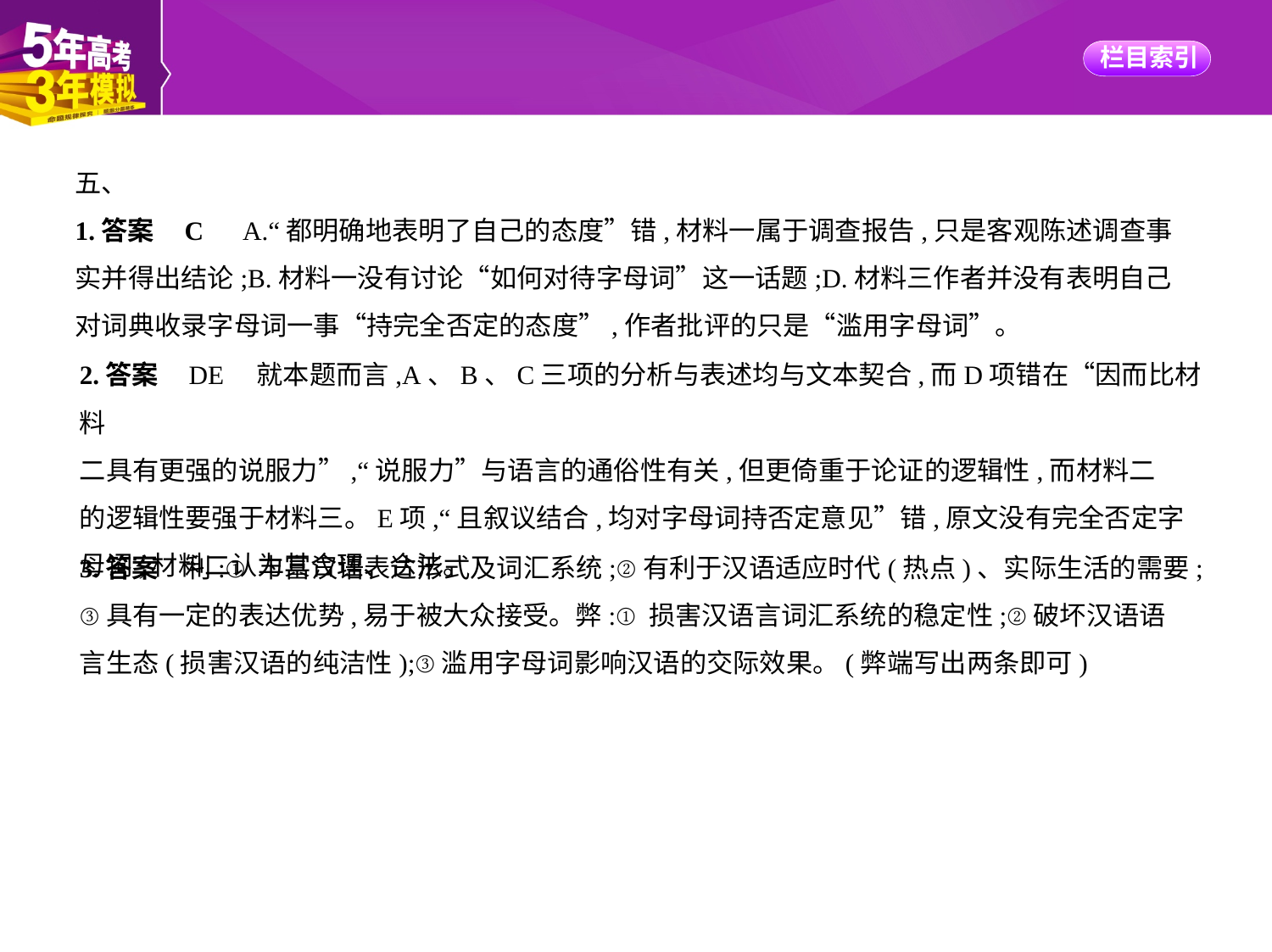

五、
1.答案    C　A.“都明确地表明了自己的态度”错,材料一属于调查报告,只是客观陈述调查事
实并得出结论;B.材料一没有讨论“如何对待字母词”这一话题;D.材料三作者并没有表明自己
对词典收录字母词一事“持完全否定的态度”,作者批评的只是“滥用字母词”。
2.答案    DE　就本题而言,A、B、C三项的分析与表述均与文本契合,而D项错在“因而比材料
二具有更强的说服力”,“说服力”与语言的通俗性有关,但更倚重于论证的逻辑性,而材料二
的逻辑性要强于材料三。E项,“且叙议结合,均对字母词持否定意见”错,原文没有完全否定字
母词,材料二认为其合理、合法。
3.答案　利:①丰富汉语表达形式及词汇系统;②有利于汉语适应时代(热点)、实际生活的需要;
③具有一定的表达优势,易于被大众接受。弊:①损害汉语言词汇系统的稳定性;②破坏汉语语
言生态(损害汉语的纯洁性);③滥用字母词影响汉语的交际效果。(弊端写出两条即可)